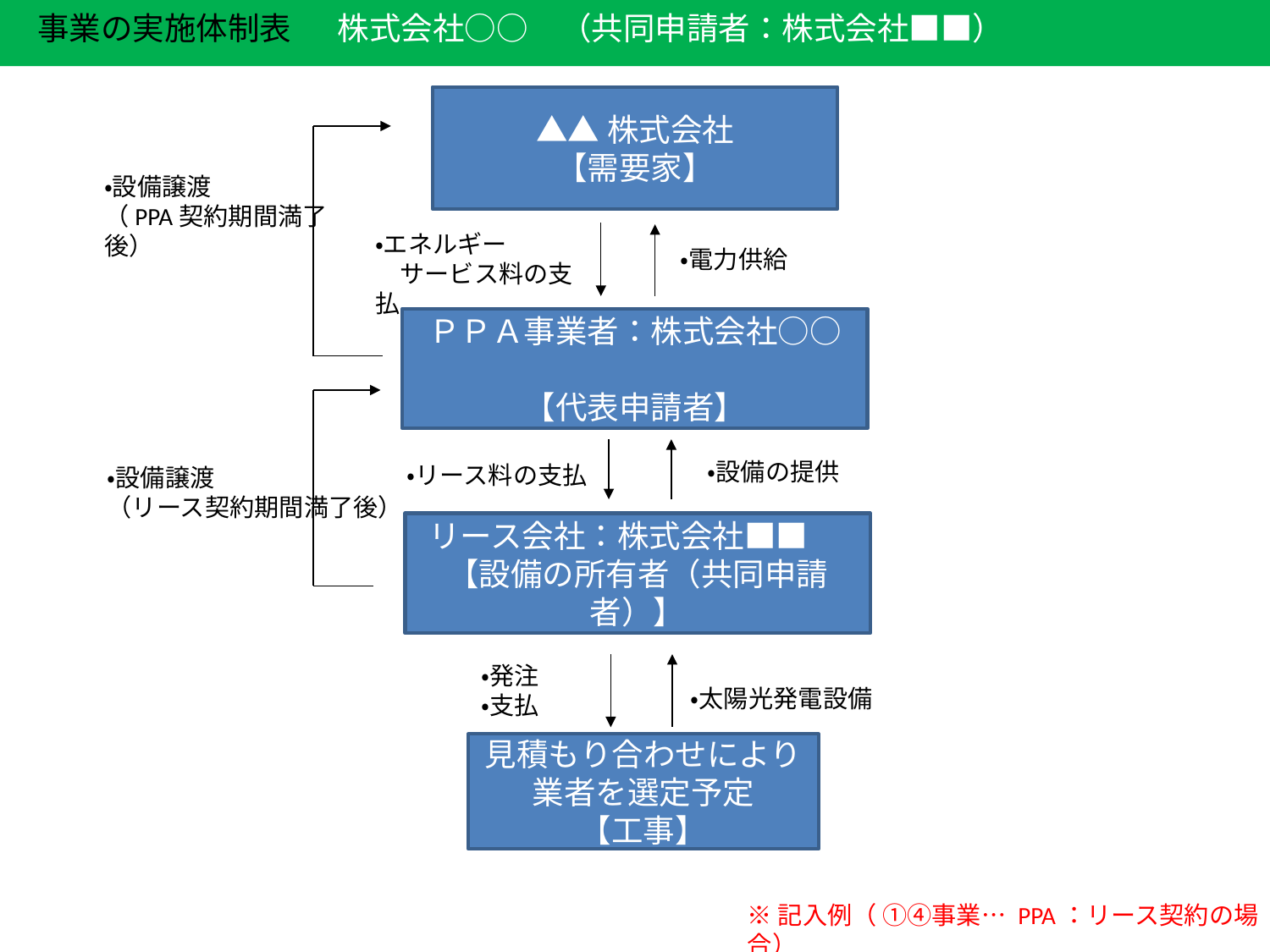

事業の実施体制表
株式会社○○　（共同申請者：株式会社■■）
▲▲株式会社
【需要家】
・設備譲渡
（PPA契約期間満了後）
・エネルギー
　サービス料の支払
・電力供給
ＰＰＡ事業者：株式会社○○　
【代表申請者】
・設備の提供
・リース料の支払
・設備譲渡
（リース契約期間満了後）
リース会社：株式会社■■ 　
【設備の所有者（共同申請者）】
・発注
・支払
・太陽光発電設備
見積もり合わせにより
業者を選定予定
【工事】
※記入例（ ①④事業… PPA：リース契約の場合）